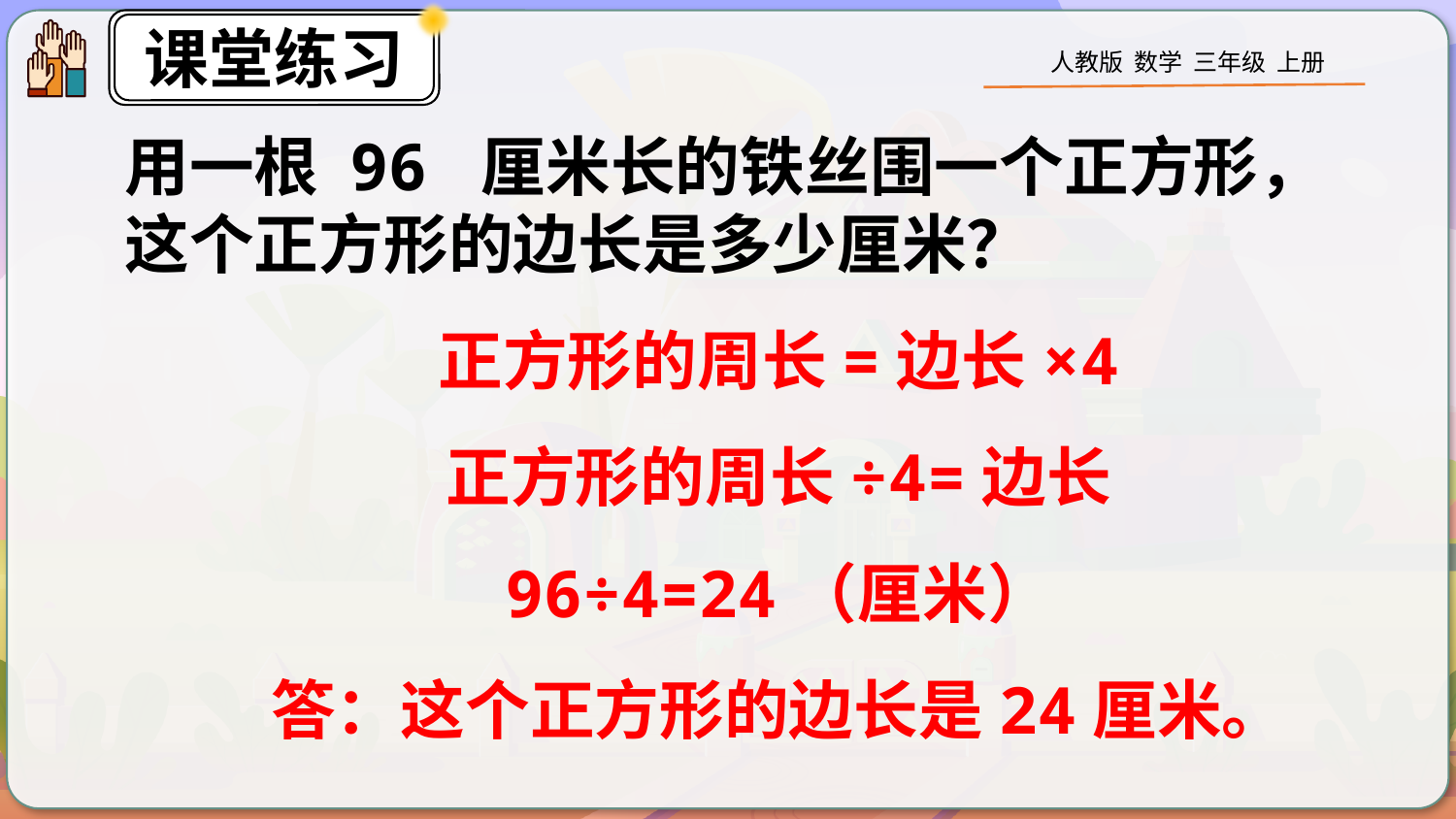

用一根 96 厘米长的铁丝围一个正方形，这个正方形的边长是多少厘米？
正方形的周长=边长×4
正方形的周长÷4=边长
96÷4=24（厘米）
答：这个正方形的边长是24厘米。